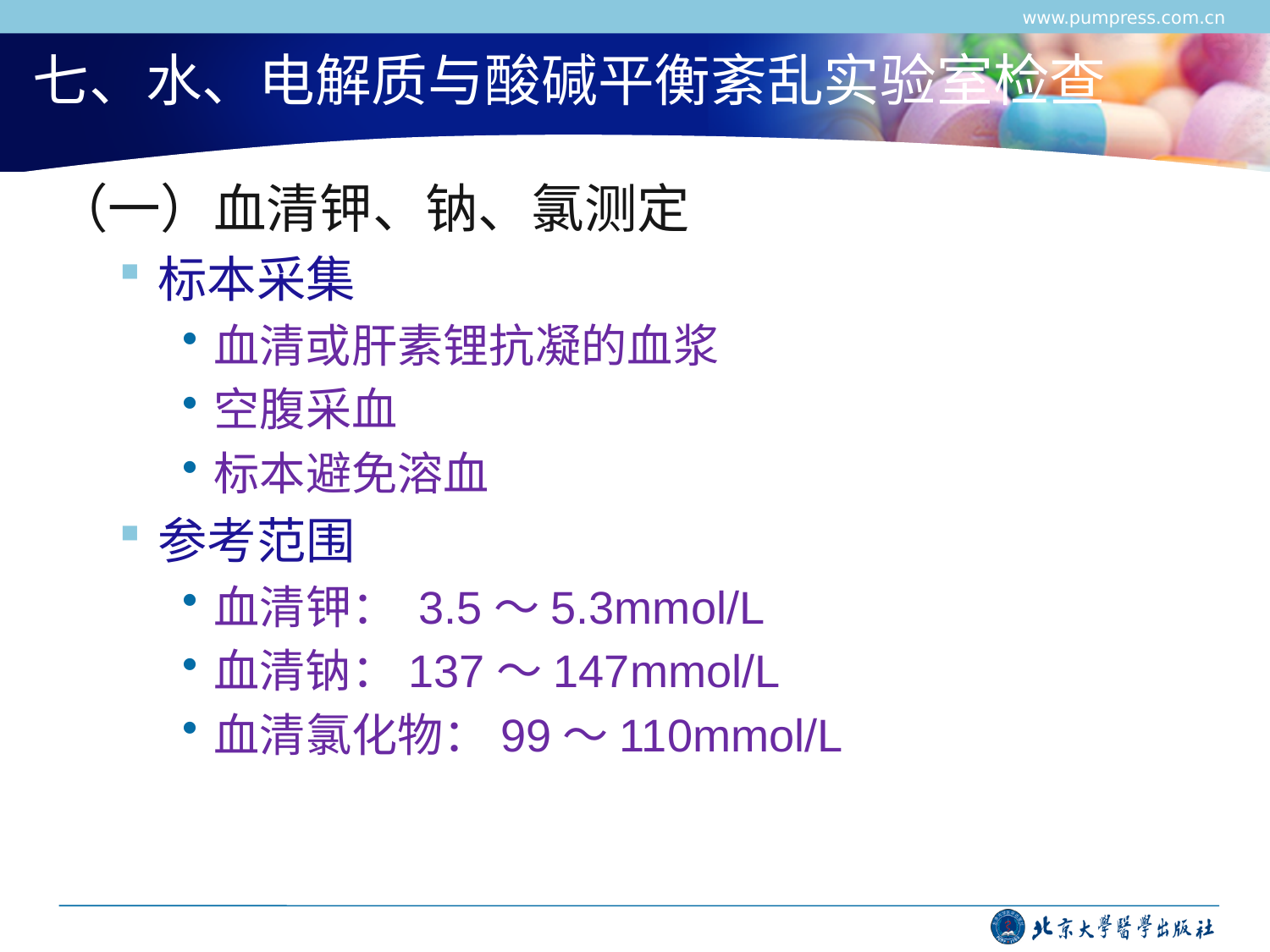

www.pumpress.com.cn
# 七、水、电解质与酸碱平衡紊乱实验室检查
（一）血清钾、钠、氯测定
标本采集
血清或肝素锂抗凝的血浆
空腹采血
标本避免溶血
参考范围
血清钾： 3.5～5.3mmol/L
血清钠：137～147mmol/L
血清氯化物：99～110mmol/L